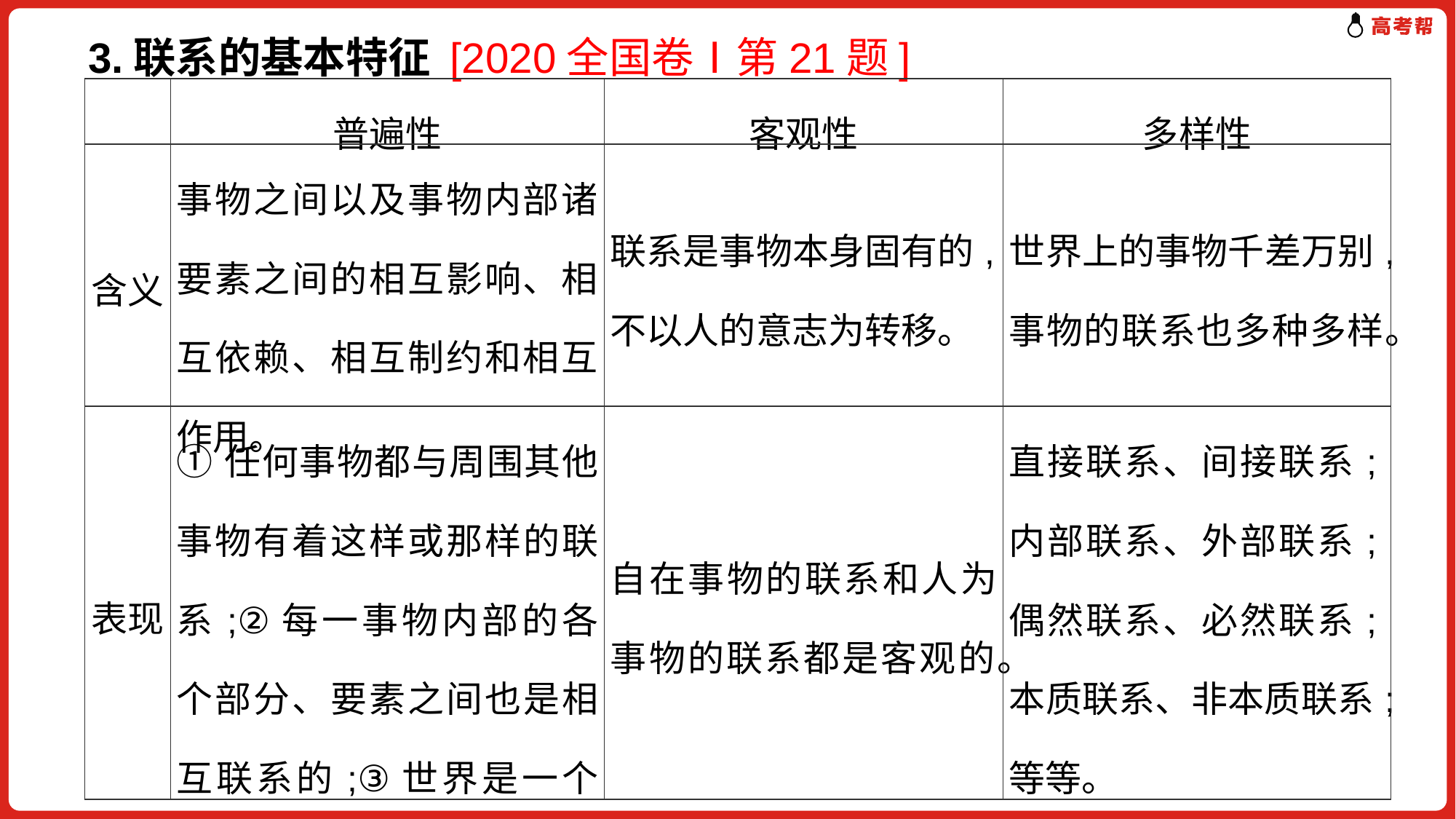

3.联系的基本特征 [2020全国卷Ⅰ第21题]
|  | 普遍性 | 客观性 | 多样性 |
| --- | --- | --- | --- |
| 含义 | 事物之间以及事物内部诸要素之间的相互影响、相互依赖、相互制约和相互作用。 | 联系是事物本身固有的,不以人的意志为转移。 | 世界上的事物千差万别,事物的联系也多种多样。 |
| 表现 | ①任何事物都与周围其他事物有着这样或那样的联系;②每一事物内部的各个部分、要素之间也是相互联系的;③世界是一个普遍联系的有机整体。 | 自在事物的联系和人为事物的联系都是客观的。 | 直接联系、间接联系;内部联系、外部联系;偶然联系、必然联系;本质联系、非本质联系;等等。 |